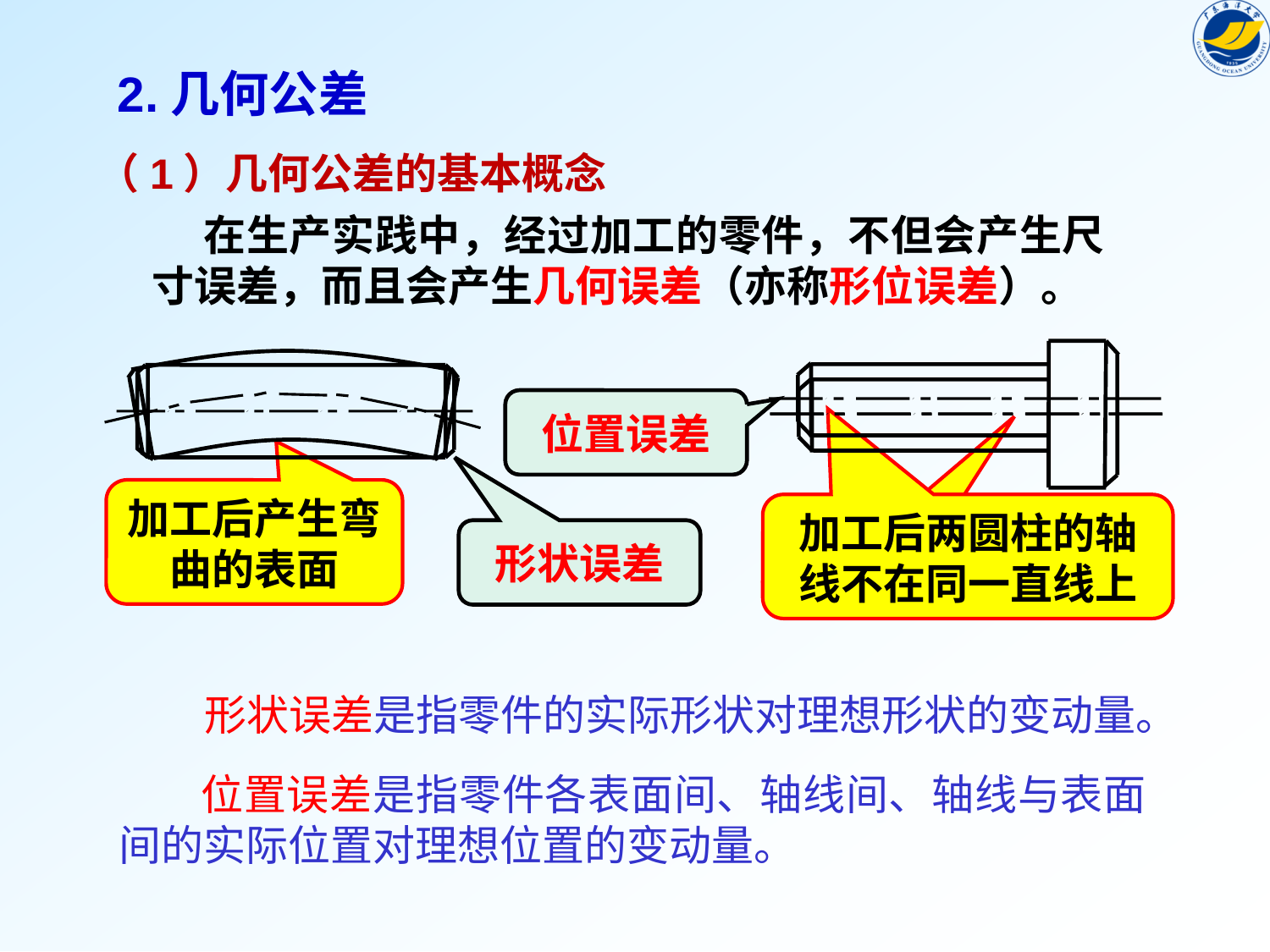

2.几何公差
（1）几何公差的基本概念
    在生产实践中，经过加工的零件，不但会产生尺寸误差，而且会产生几何误差（亦称形位误差）。

位置误差
加工后产生弯曲的表面
加工后两圆柱的轴线不在同一直线上
形状误差
理想位置
理想表面
形状误差是指零件的实际形状对理想形状的变动量。
       位置误差是指零件各表面间、轴线间、轴线与表面间的实际位置对理想位置的变动量。